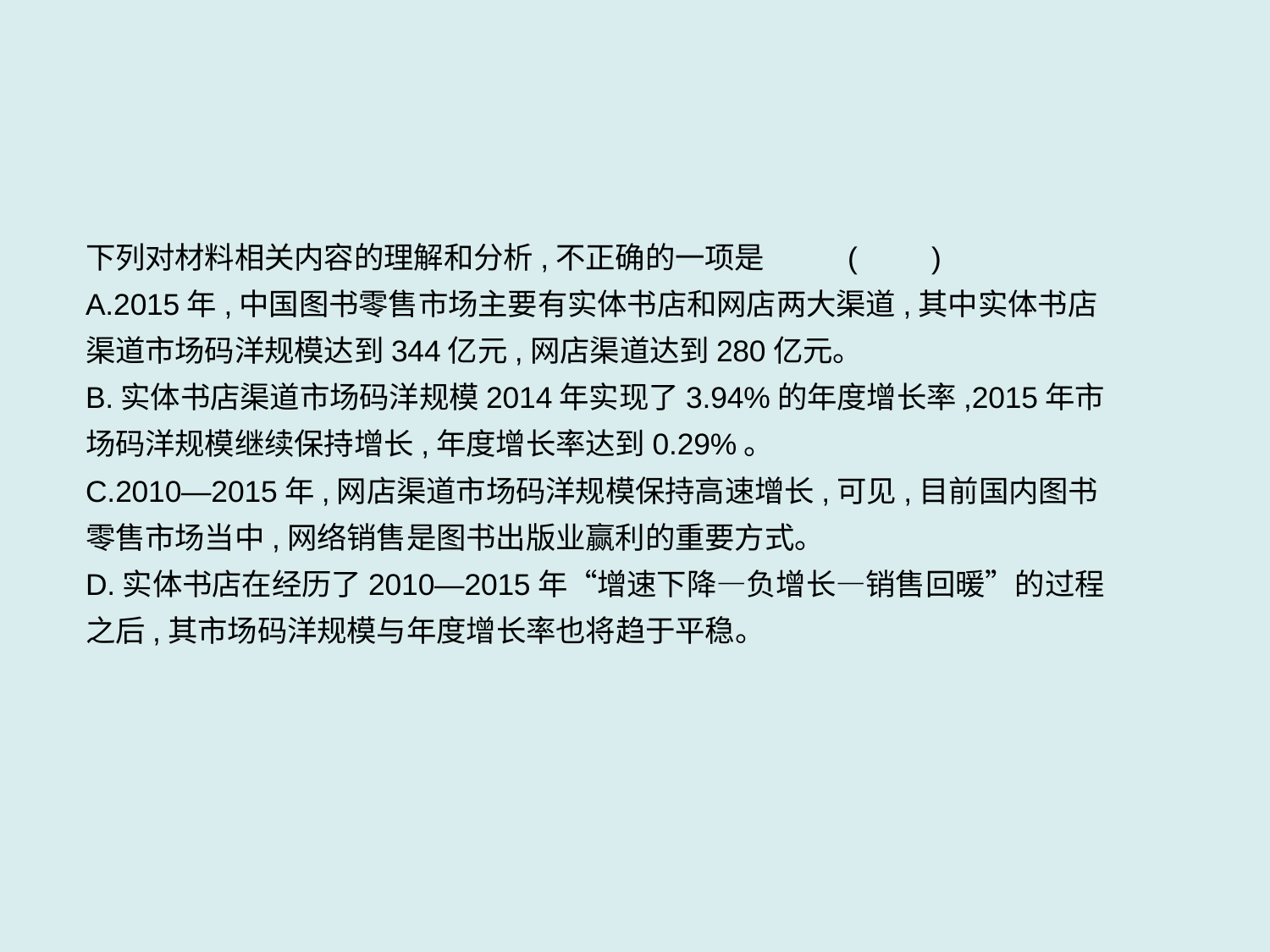

下列对材料相关内容的理解和分析,不正确的一项是	(　　)
A.2015年,中国图书零售市场主要有实体书店和网店两大渠道,其中实体书店渠道市场码洋规模达到344亿元,网店渠道达到280亿元。
B.实体书店渠道市场码洋规模2014年实现了3.94%的年度增长率,2015年市场码洋规模继续保持增长,年度增长率达到0.29%。
C.2010—2015年,网店渠道市场码洋规模保持高速增长,可见,目前国内图书零售市场当中,网络销售是图书出版业赢利的重要方式。
D.实体书店在经历了2010—2015年“增速下降—负增长—销售回暖”的过程之后,其市场码洋规模与年度增长率也将趋于平稳。